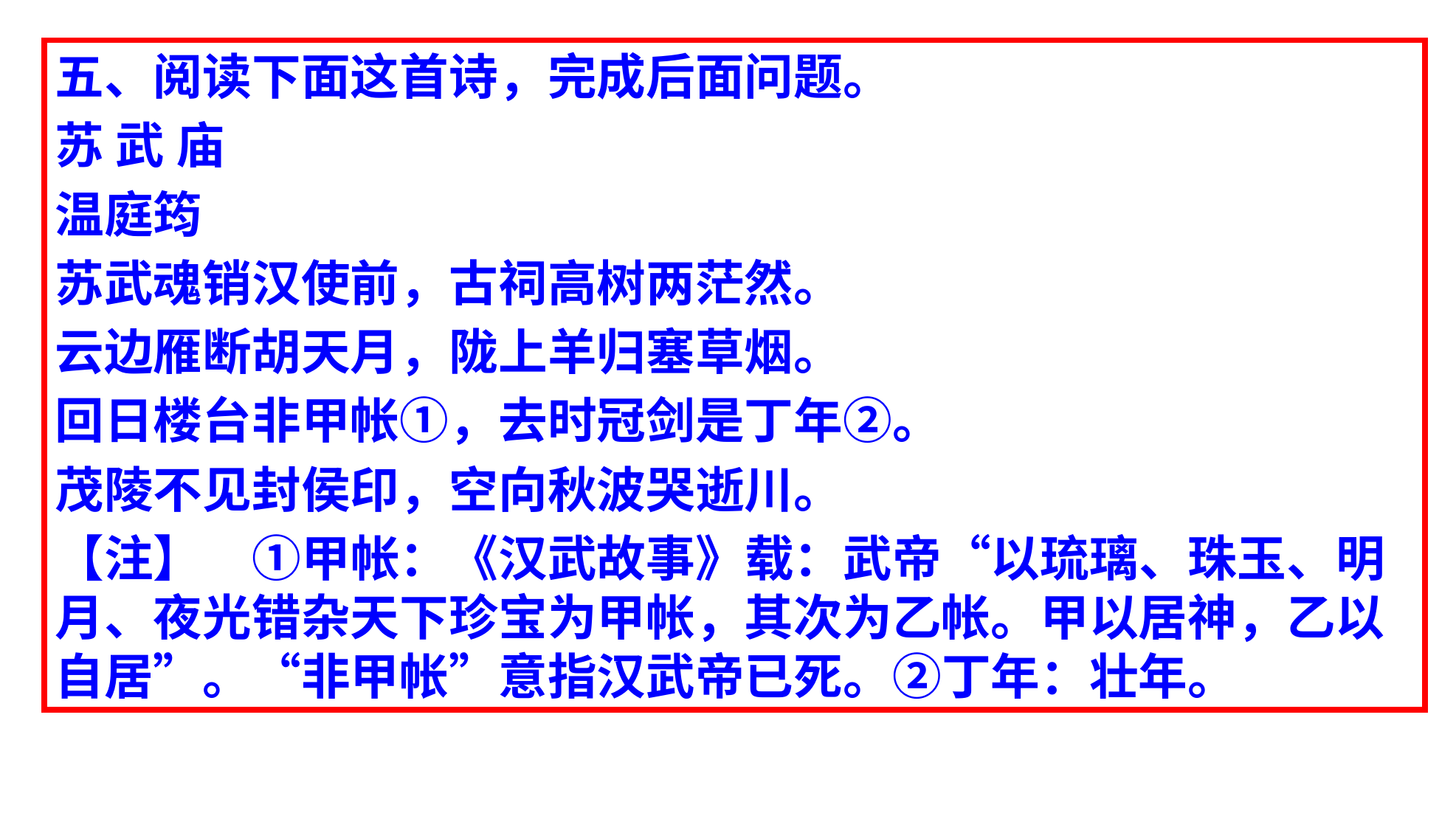

五、阅读下面这首诗，完成后面问题。
苏 武 庙
温庭筠
苏武魂销汉使前，古祠高树两茫然。
云边雁断胡天月，陇上羊归塞草烟。
回日楼台非甲帐①，去时冠剑是丁年②。
茂陵不见封侯印，空向秋波哭逝川。
【注】　①甲帐：《汉武故事》载：武帝“以琉璃、珠玉、明月、夜光错杂天下珍宝为甲帐，其次为乙帐。甲以居神，乙以自居”。“非甲帐”意指汉武帝已死。②丁年：壮年。